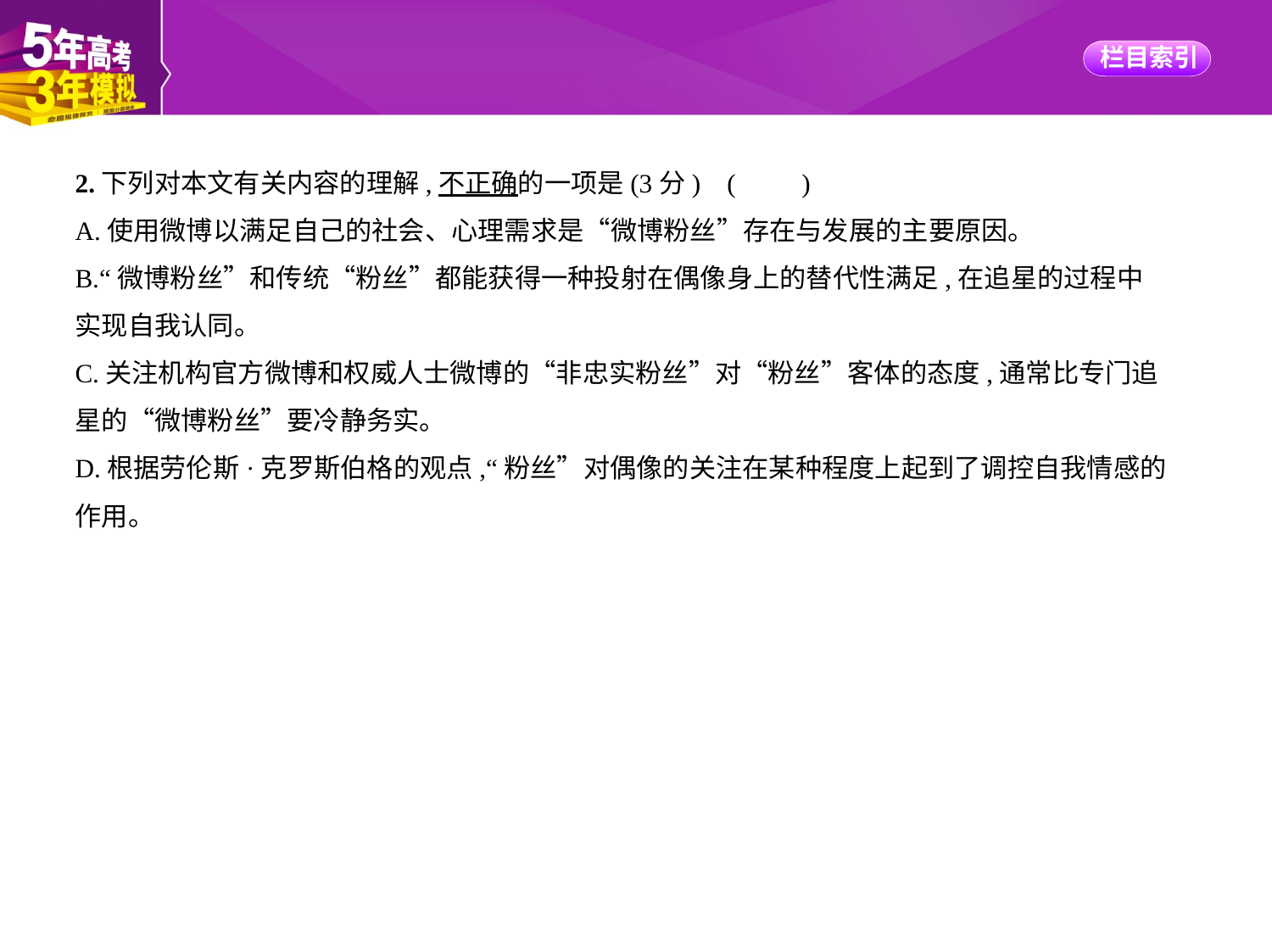

2.下列对本文有关内容的理解,不正确的一项是(3分) (　　)
A.使用微博以满足自己的社会、心理需求是“微博粉丝”存在与发展的主要原因。
B.“微博粉丝”和传统“粉丝”都能获得一种投射在偶像身上的替代性满足,在追星的过程中
实现自我认同。
C.关注机构官方微博和权威人士微博的“非忠实粉丝”对“粉丝”客体的态度,通常比专门追
星的“微博粉丝”要冷静务实。
D.根据劳伦斯·克罗斯伯格的观点,“粉丝”对偶像的关注在某种程度上起到了调控自我情感的
作用。